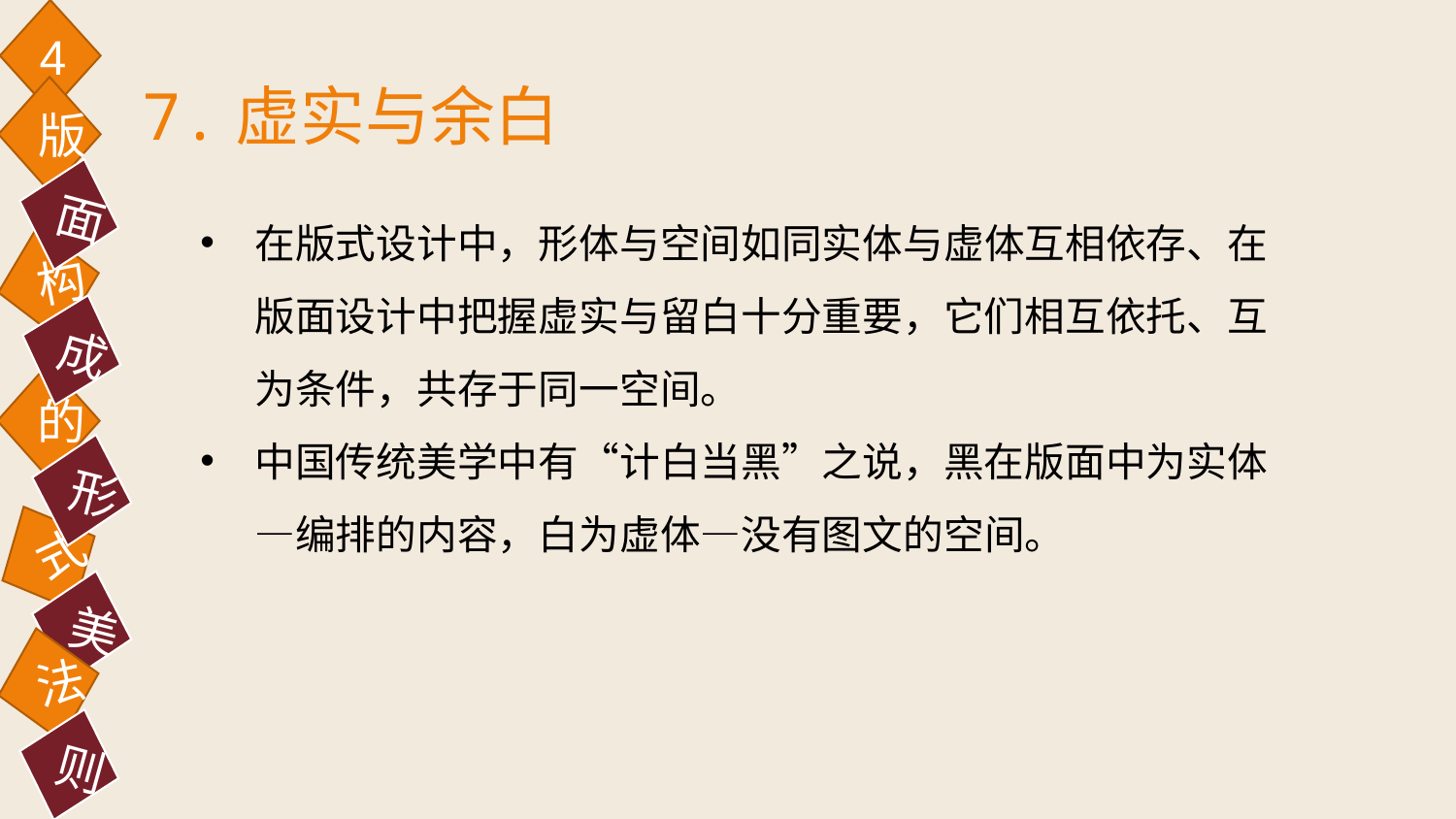

4
7.虚实与余白
版
面
在版式设计中，形体与空间如同实体与虚体互相依存、在版面设计中把握虚实与留白十分重要，它们相互依托、互为条件，共存于同一空间。
中国传统美学中有“计白当黑”之说，黑在版面中为实体—编排的内容，白为虚体—没有图文的空间。
构
成
的
形
式
美
法
则